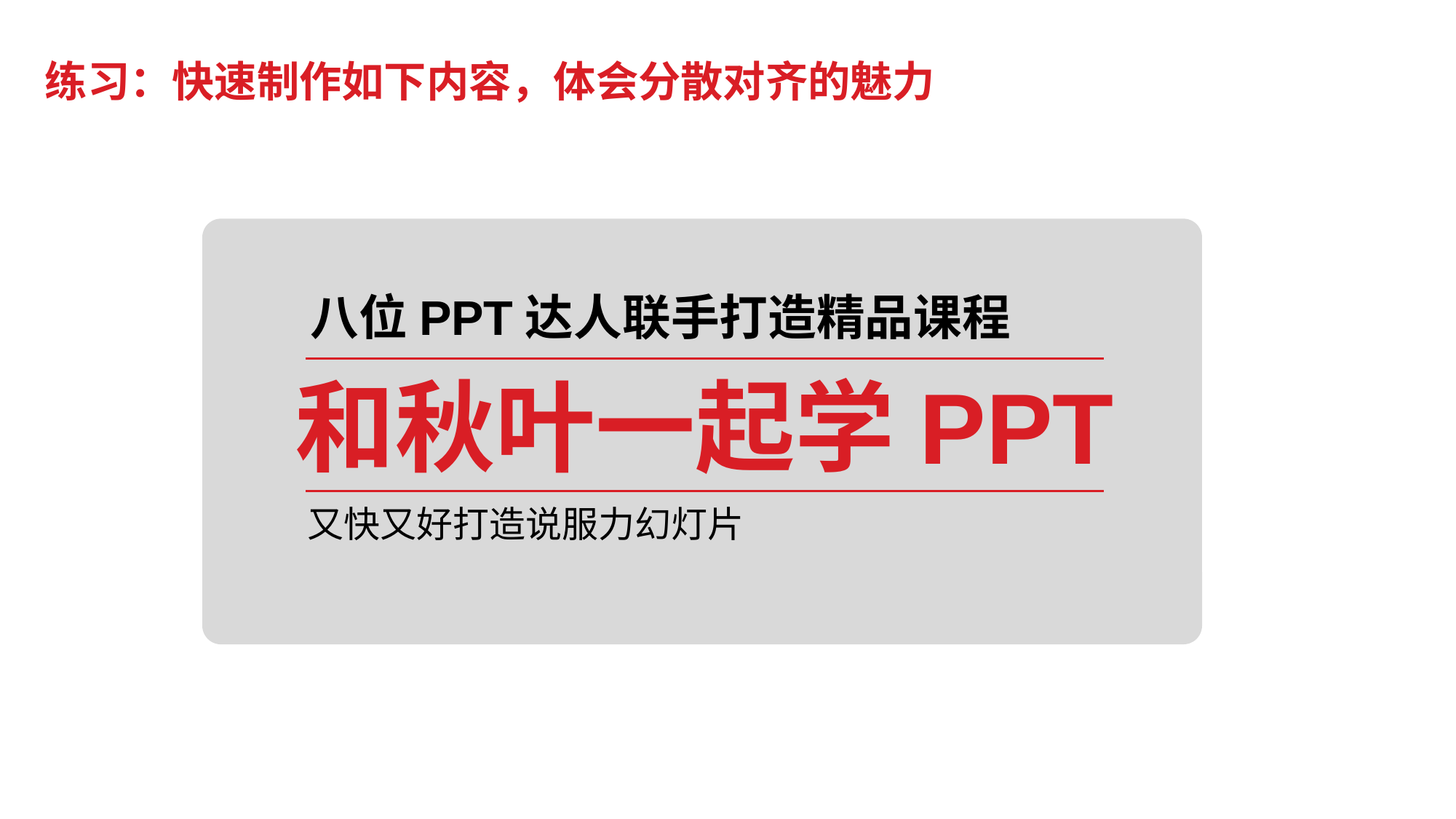

练习：快速制作如下内容，体会分散对齐的魅力

八位PPT达人联手打造精品课程
和秋叶一起学PPT
又快又好打造说服力幻灯片